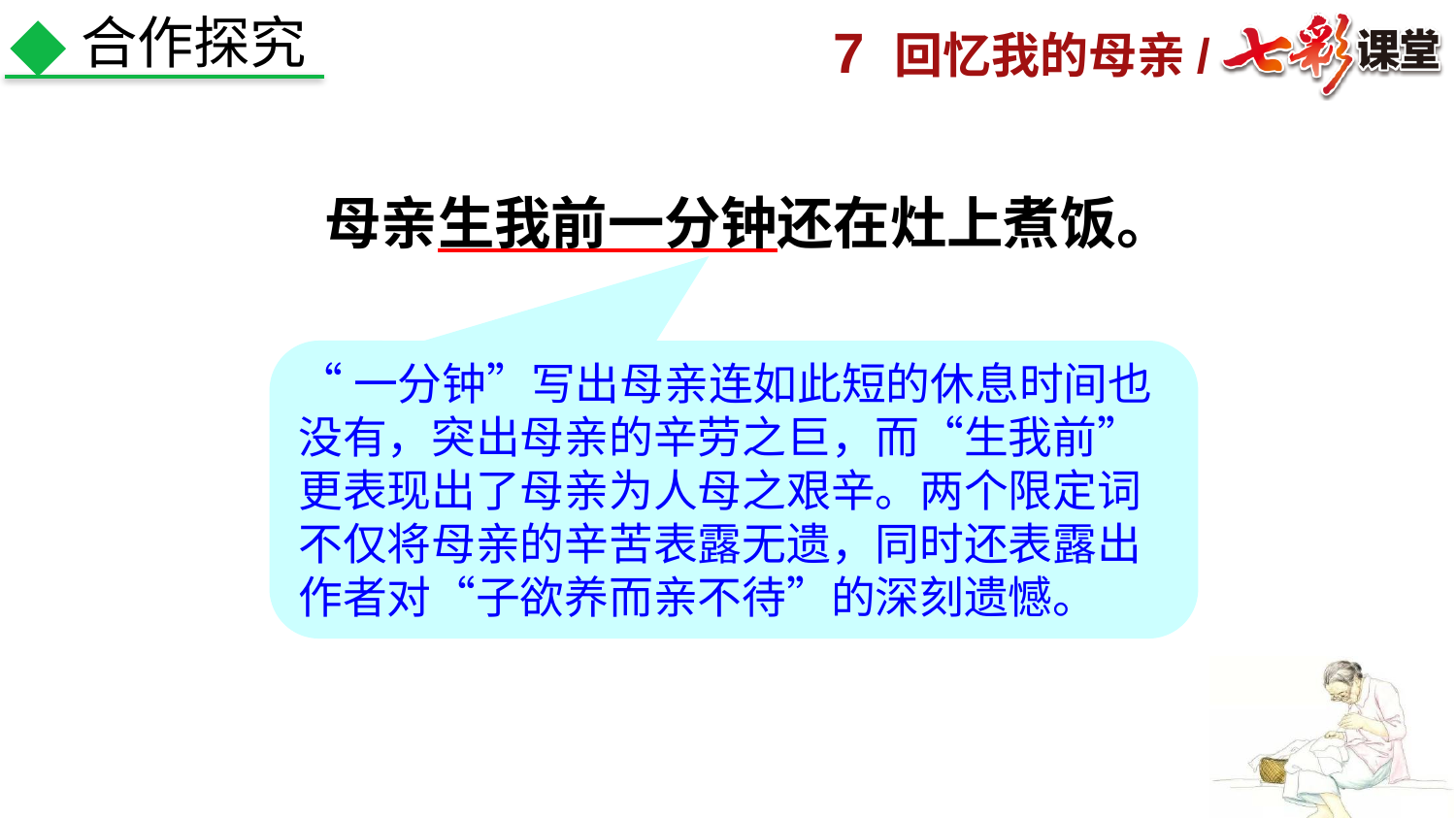

合作探究

母亲生我前一分钟还在灶上煮饭。
“一分钟”写出母亲连如此短的休息时间也没有，突出母亲的辛劳之巨，而“生我前”更表现出了母亲为人母之艰辛。两个限定词不仅将母亲的辛苦表露无遗，同时还表露出作者对“子欲养而亲不待”的深刻遗憾。